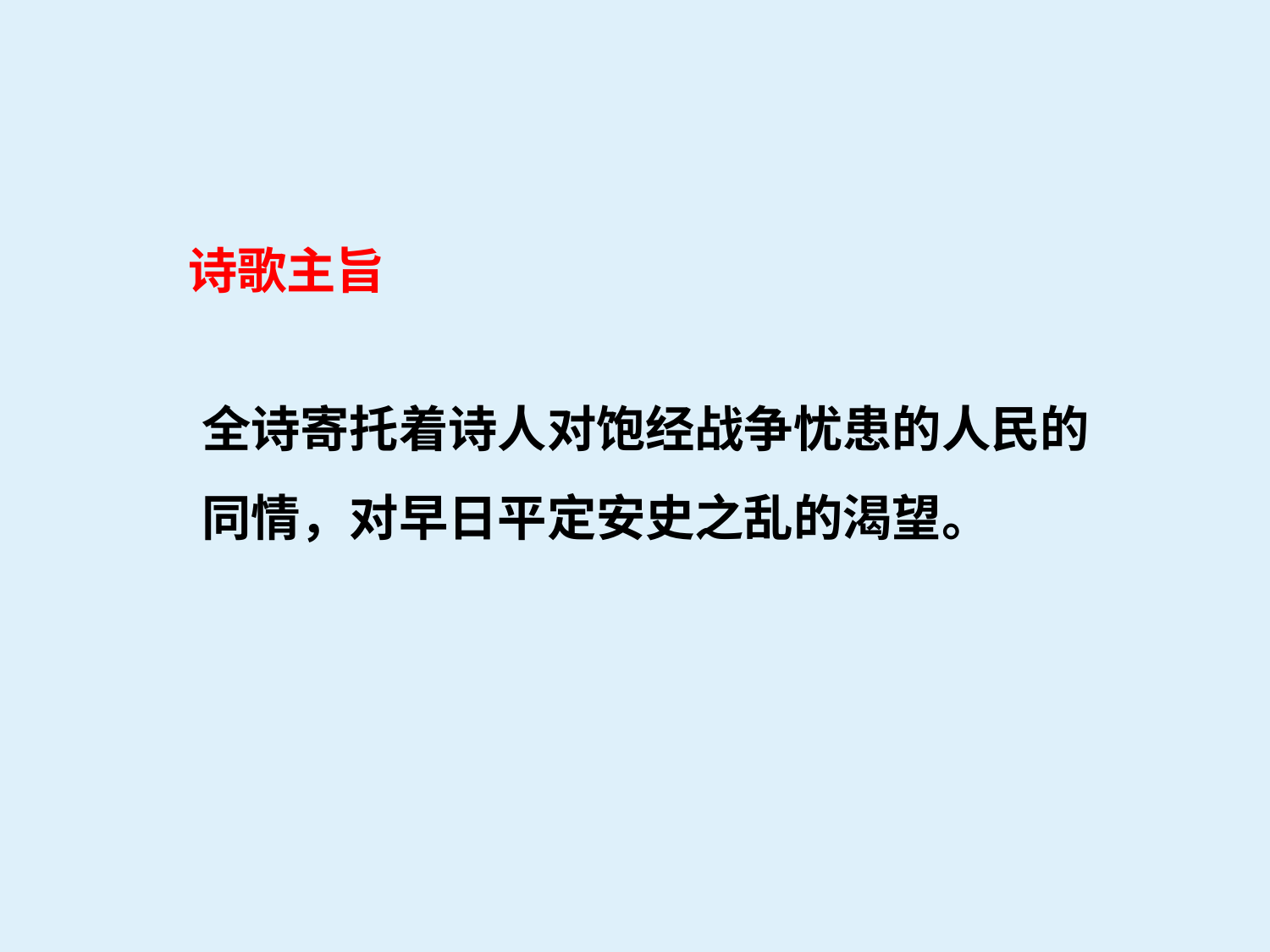

诗歌主旨
全诗寄托着诗人对饱经战争忧患的人民的同情，对早日平定安史之乱的渴望。